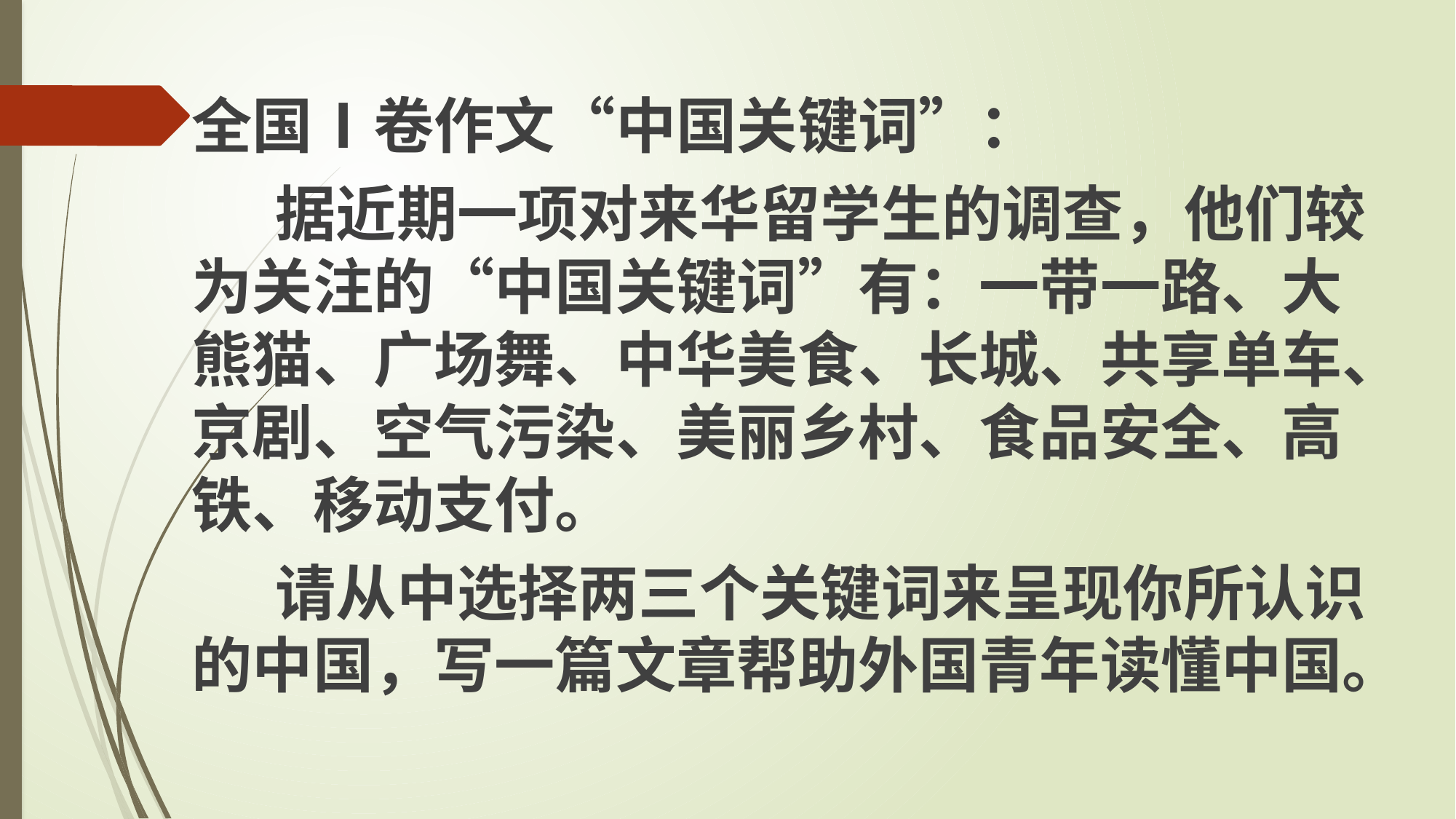

全国Ⅰ卷作文“中国关键词”：
     据近期一项对来华留学生的调查，他们较为关注的“中国关键词”有：一带一路、大熊猫、广场舞、中华美食、长城、共享单车、京剧、空气污染、美丽乡村、食品安全、高铁、移动支付。
     请从中选择两三个关键词来呈现你所认识的中国，写一篇文章帮助外国青年读懂中国。